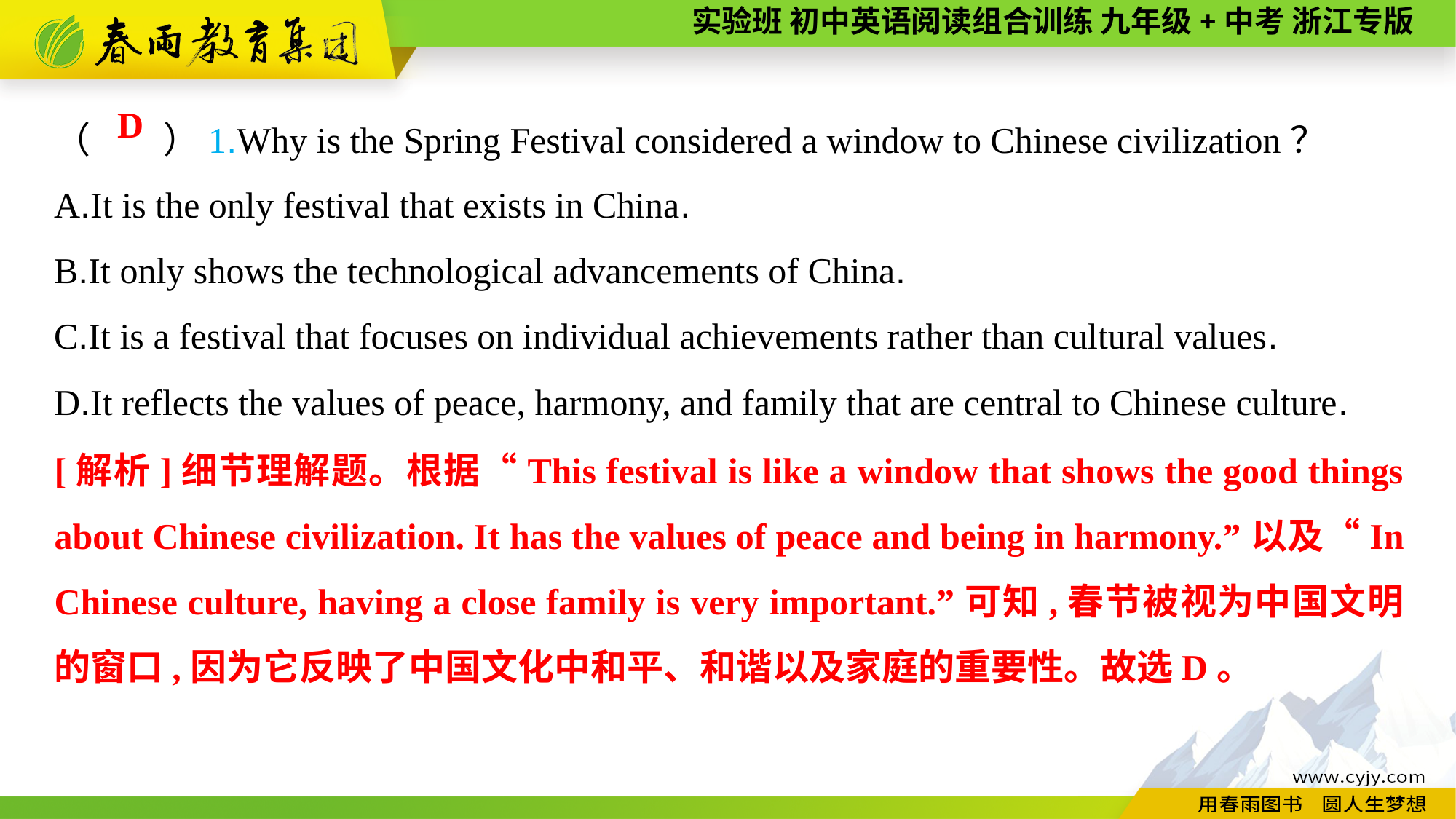

（　　）1.Why is the Spring Festival considered a window to Chinese civilization？
A.It is the only festival that exists in China.
B.It only shows the technological advancements of China.
C.It is a festival that focuses on individual achievements rather than cultural values.
D.It reflects the values of peace, harmony, and family that are central to Chinese culture.
D
[解析]细节理解题。根据“This festival is like a window that shows the good things about Chinese civilization. It has the values of peace and being in harmony.”以及“In Chinese culture, having a close family is very important.”可知,春节被视为中国文明的窗口,因为它反映了中国文化中和平、和谐以及家庭的重要性。故选D。